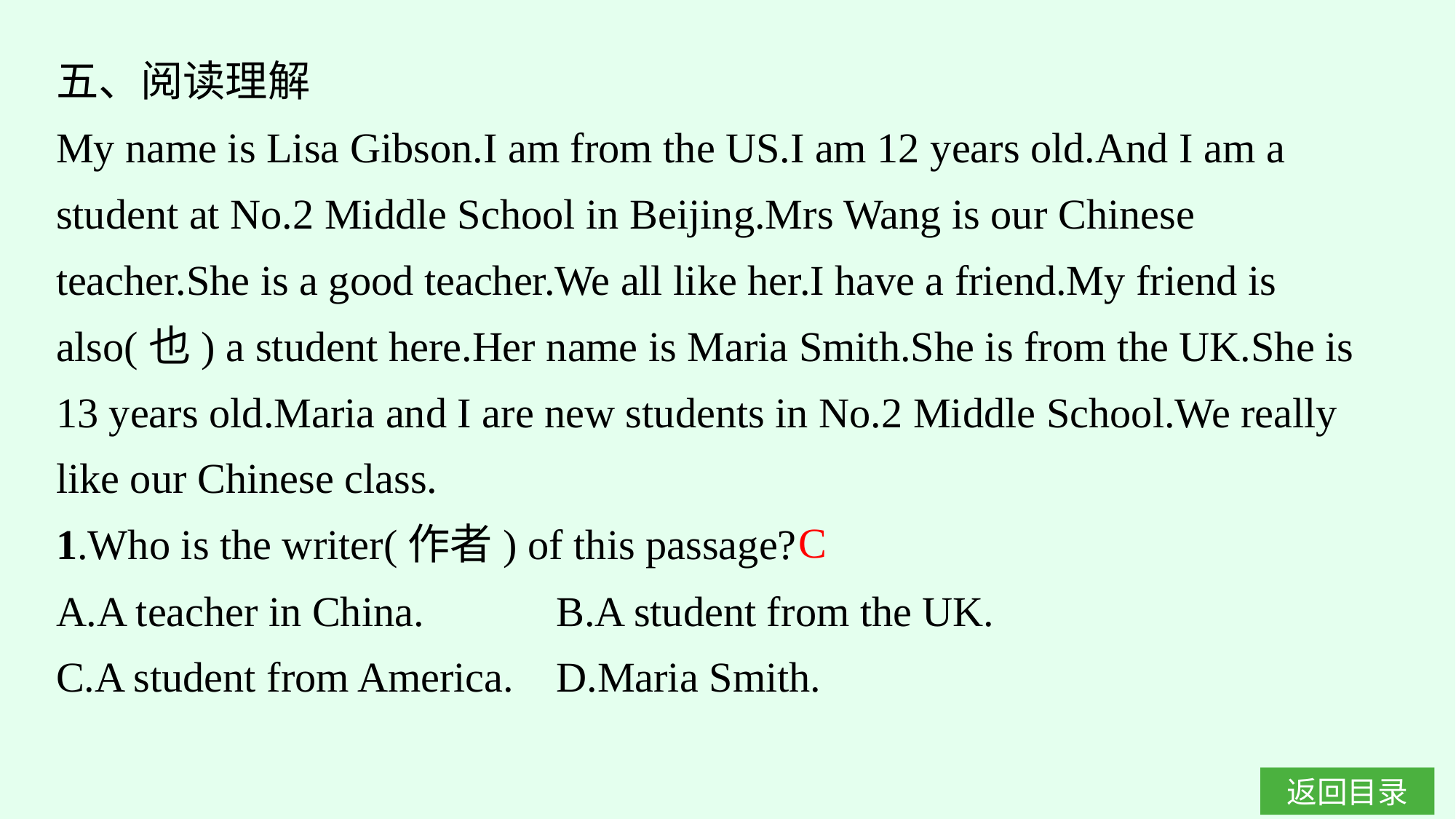

五、阅读理解
My name is Lisa Gibson.I am from the US.I am 12 years old.And I am a student at No.2 Middle School in Beijing.Mrs Wang is our Chinese teacher.She is a good teacher.We all like her.I have a friend.My friend is also(也) a student here.Her name is Maria Smith.She is from the UK.She is 13 years old.Maria and I are new students in No.2 Middle School.We really like our Chinese class.
1.Who is the writer(作者) of this passage?
A.A teacher in China.		B.A student from the UK.
C.A student from America.	D.Maria Smith.
C